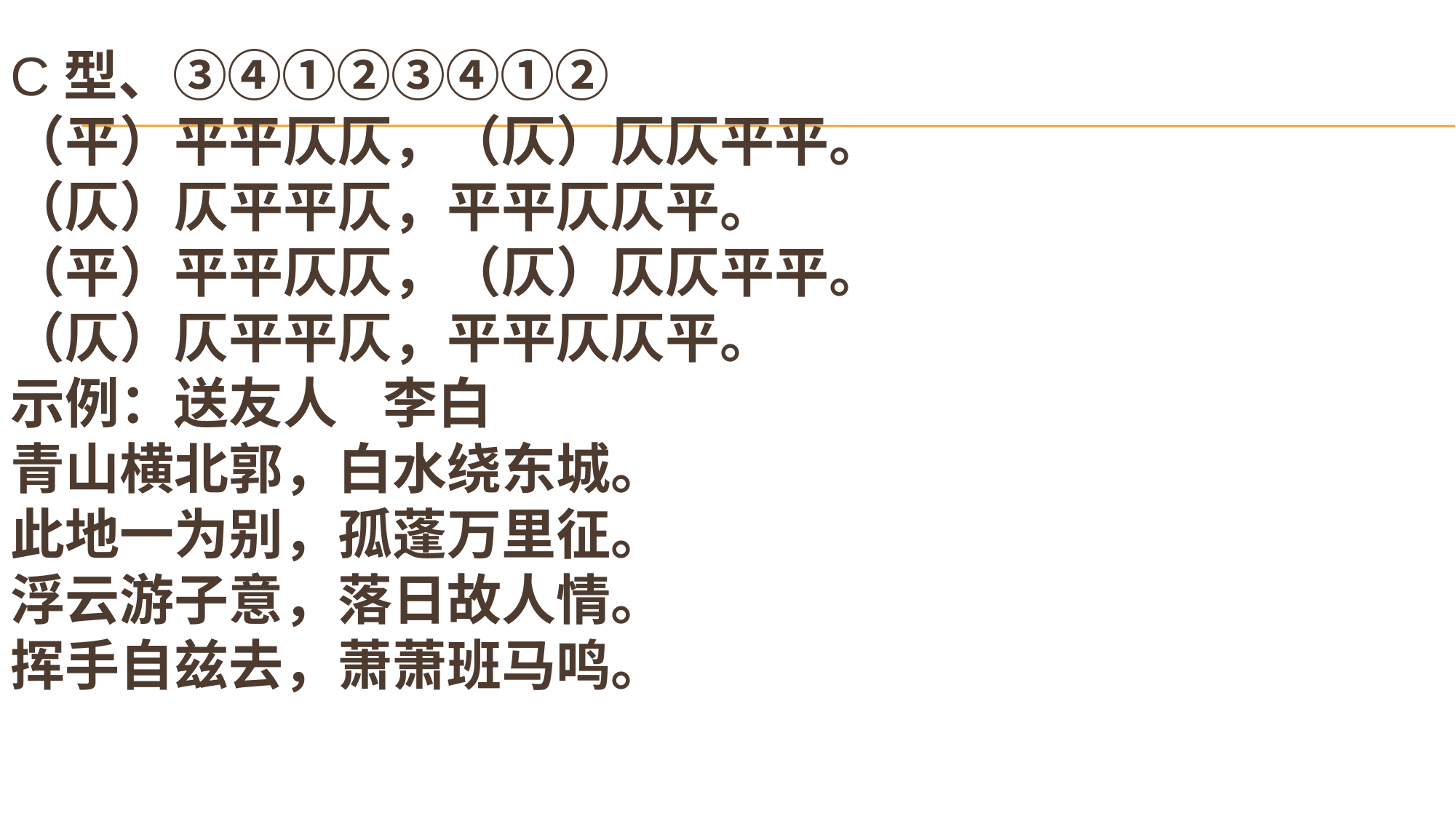

# C型、③④①②③④①② （平）平平仄仄，（仄）仄仄平平。 （仄）仄平平仄，平平仄仄平。 （平）平平仄仄，（仄）仄仄平平。 （仄）仄平平仄，平平仄仄平。 示例：送友人   李白 青山横北郭，白水绕东城。 此地一为别，孤蓬万里征。 浮云游子意，落日故人情。 挥手自兹去，萧萧班马鸣。